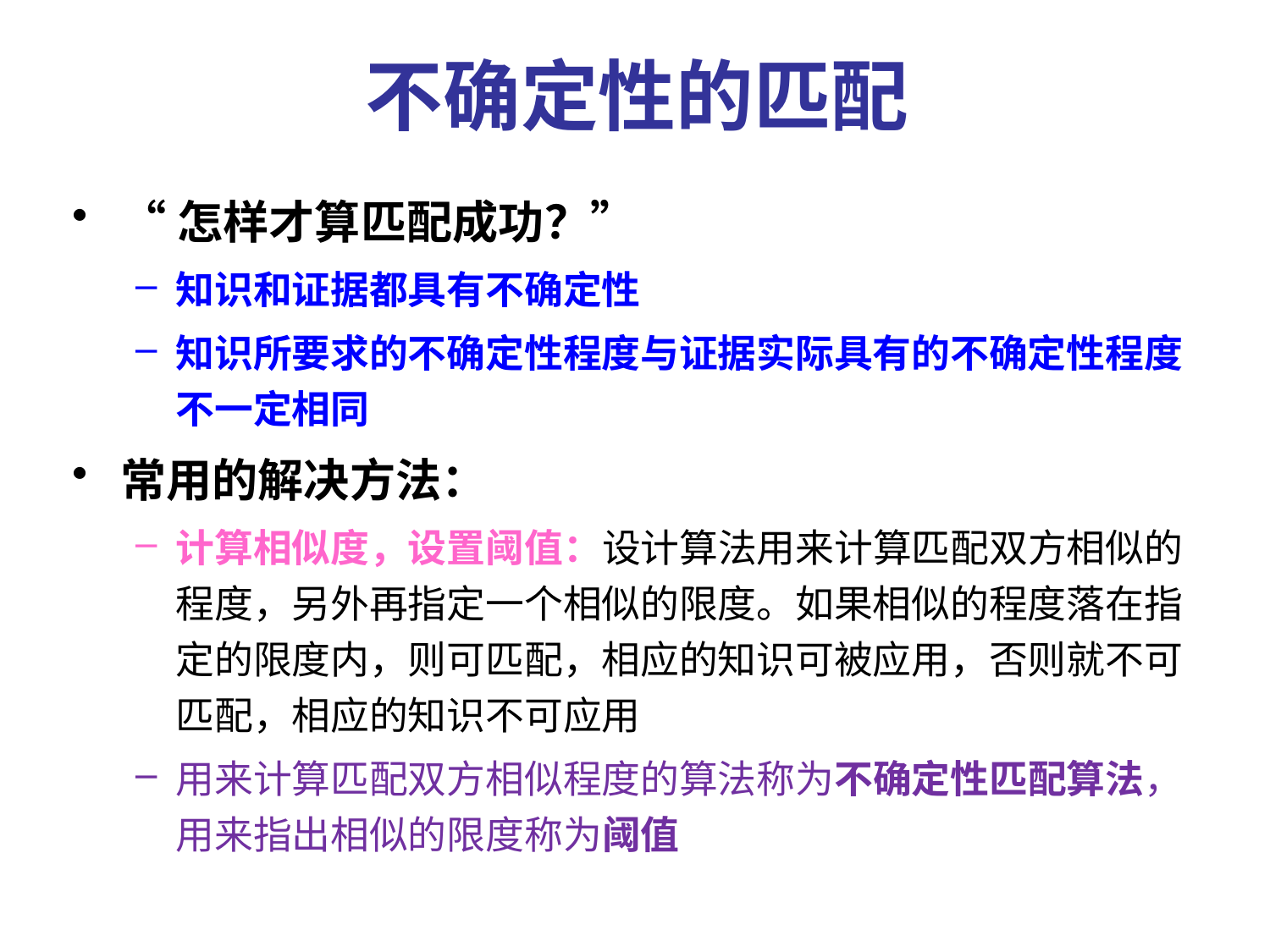

不确定性的匹配
“怎样才算匹配成功？”
知识和证据都具有不确定性
知识所要求的不确定性程度与证据实际具有的不确定性程度不一定相同
常用的解决方法：
计算相似度，设置阈值：设计算法用来计算匹配双方相似的程度，另外再指定一个相似的限度。如果相似的程度落在指定的限度内，则可匹配，相应的知识可被应用，否则就不可匹配，相应的知识不可应用
用来计算匹配双方相似程度的算法称为不确定性匹配算法，用来指出相似的限度称为阈值